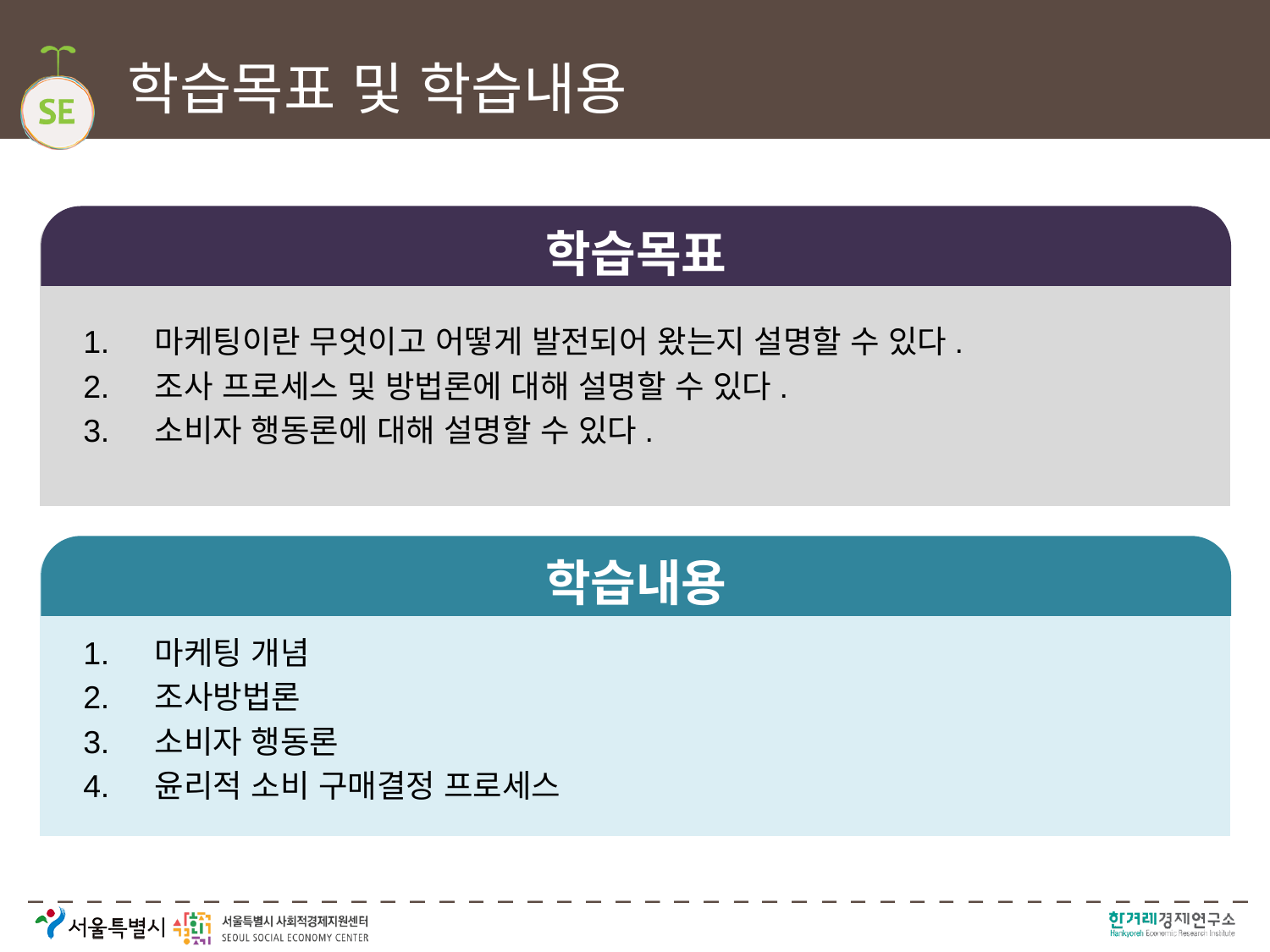

# 학습목표 및 학습내용
학습목표

마케팅이란 무엇이고 어떻게 발전되어 왔는지 설명할 수 있다.
조사 프로세스 및 방법론에 대해 설명할 수 있다.
소비자 행동론에 대해 설명할 수 있다.
학습내용

마케팅 개념
조사방법론
소비자 행동론
윤리적 소비 구매결정 프로세스